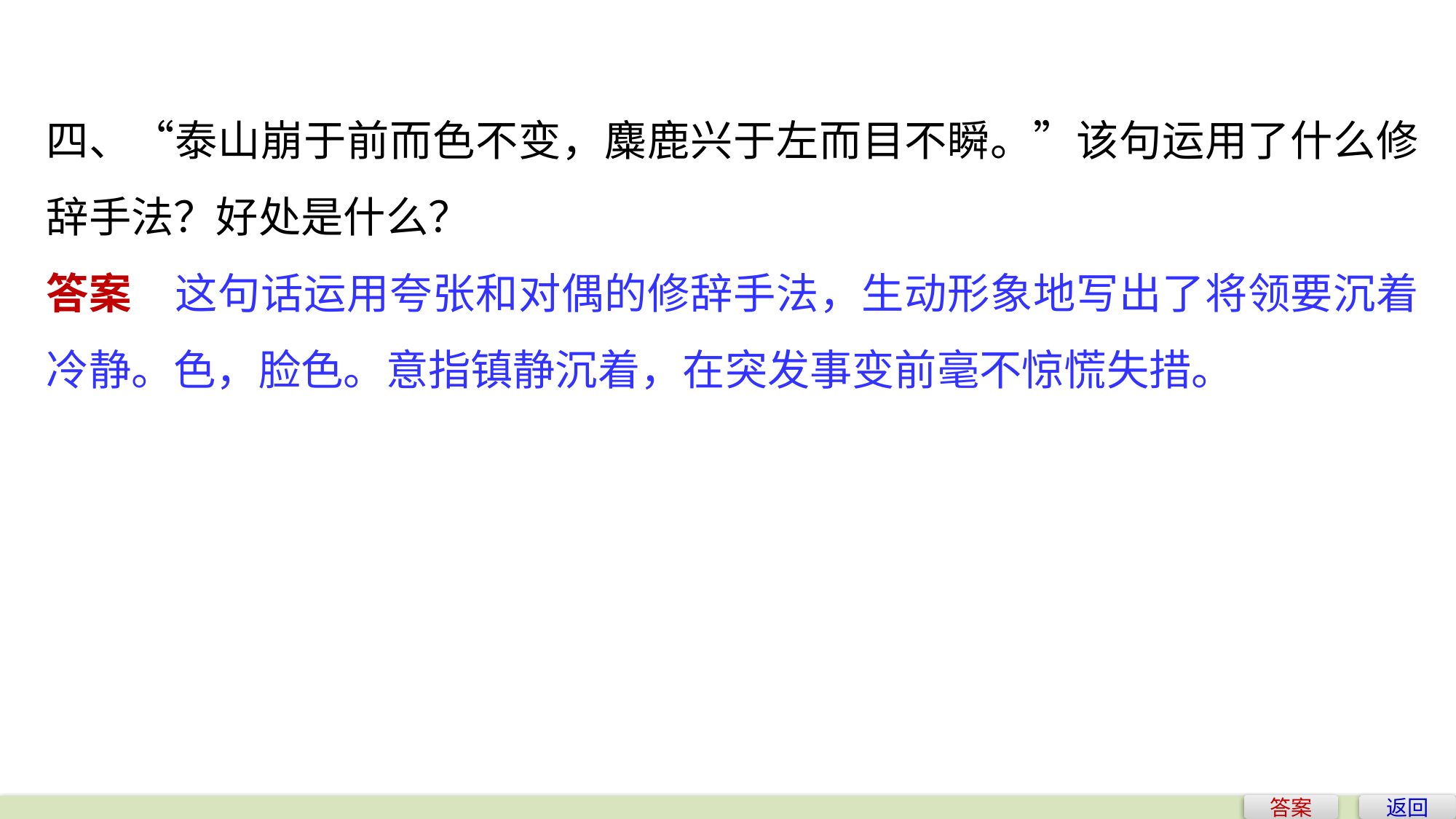

四、“泰山崩于前而色不变，麋鹿兴于左而目不瞬。”该句运用了什么修辞手法？好处是什么？
答案　这句话运用夸张和对偶的修辞手法，生动形象地写出了将领要沉着冷静。色，脸色。意指镇静沉着，在突发事变前毫不惊慌失措。
答案
返回